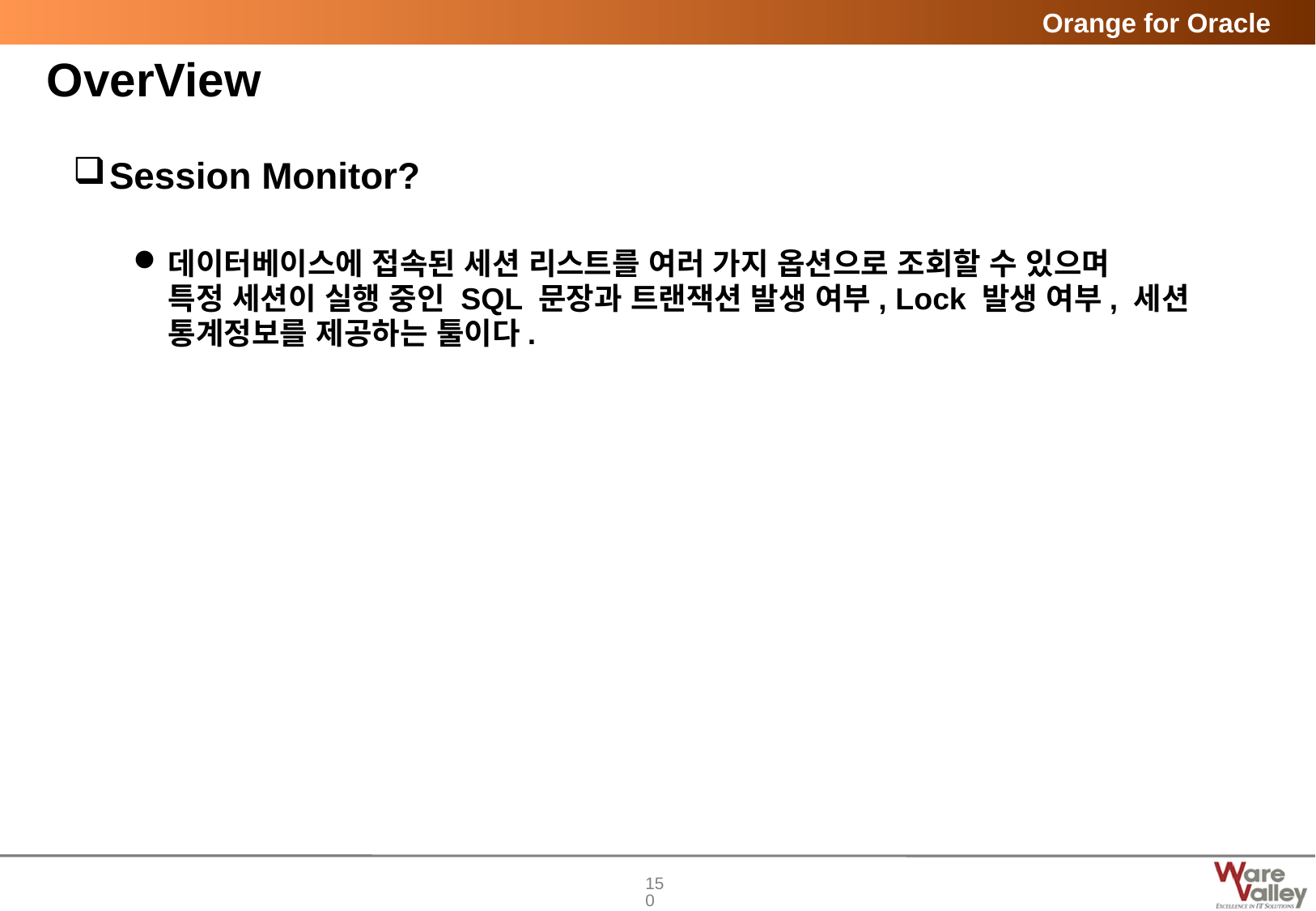

# OverView
Session Monitor?

데이터베이스에 접속된 세션 리스트를 여러 가지 옵션으로 조회할 수 있으며
특정 세션이 실행 중인 SQL 문장과 트랜잭션 발생 여부, Lock 발생 여부, 세션 통계정보를 제공하는 툴이다.